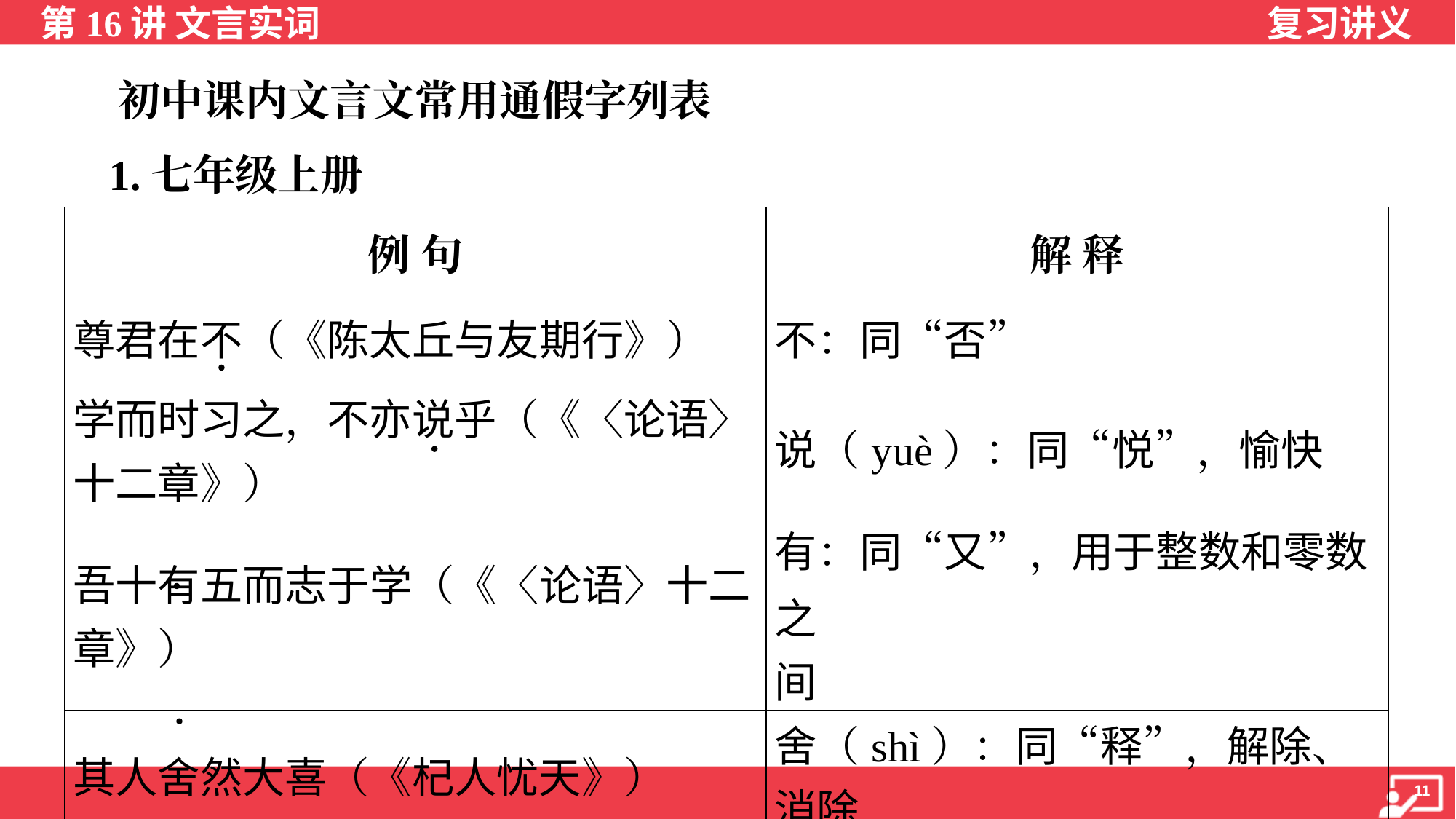

初中课内文言文常用通假字列表
    1.七年级上册
| 例 句 | 解 释 |
| --- | --- |
| 尊君在不（《陈太丘与友期行》） | 不：同“否” |
| 学而时习之，不亦说乎（《〈论语〉 十二章》） | 说（yuè）：同“悦”，愉快 |
| 吾十有五而志于学（《〈论语〉十二 章》） | 有：同“又”，用于整数和零数之 间 |
| 其人舍然大喜（《杞人忧天》） | 舍（shì）：同“释”，解除、消除 |